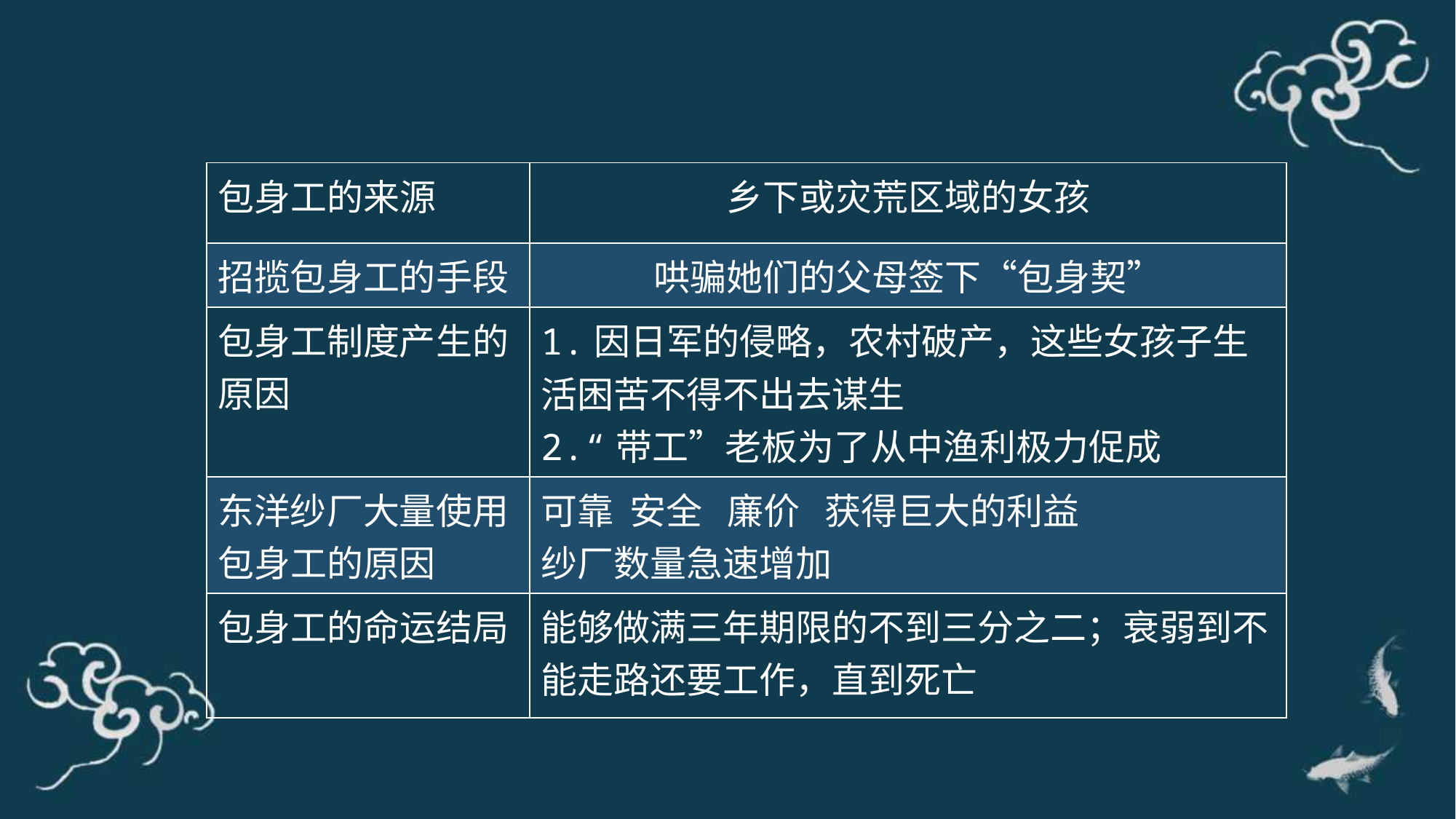

| 包身工的来源 | 乡下或灾荒区域的女孩 |
| --- | --- |
| 招揽包身工的手段 | 哄骗她们的父母签下“包身契” |
| 包身工制度产生的原因 | 1.因日军的侵略，农村破产，这些女孩子生活困苦不得不出去谋生 2.“带工”老板为了从中渔利极力促成 |
| 东洋纱厂大量使用包身工的原因 | 可靠 安全 廉价 获得巨大的利益 纱厂数量急速增加 |
| 包身工的命运结局 | 能够做满三年期限的不到三分之二；衰弱到不能走路还要工作，直到死亡 |